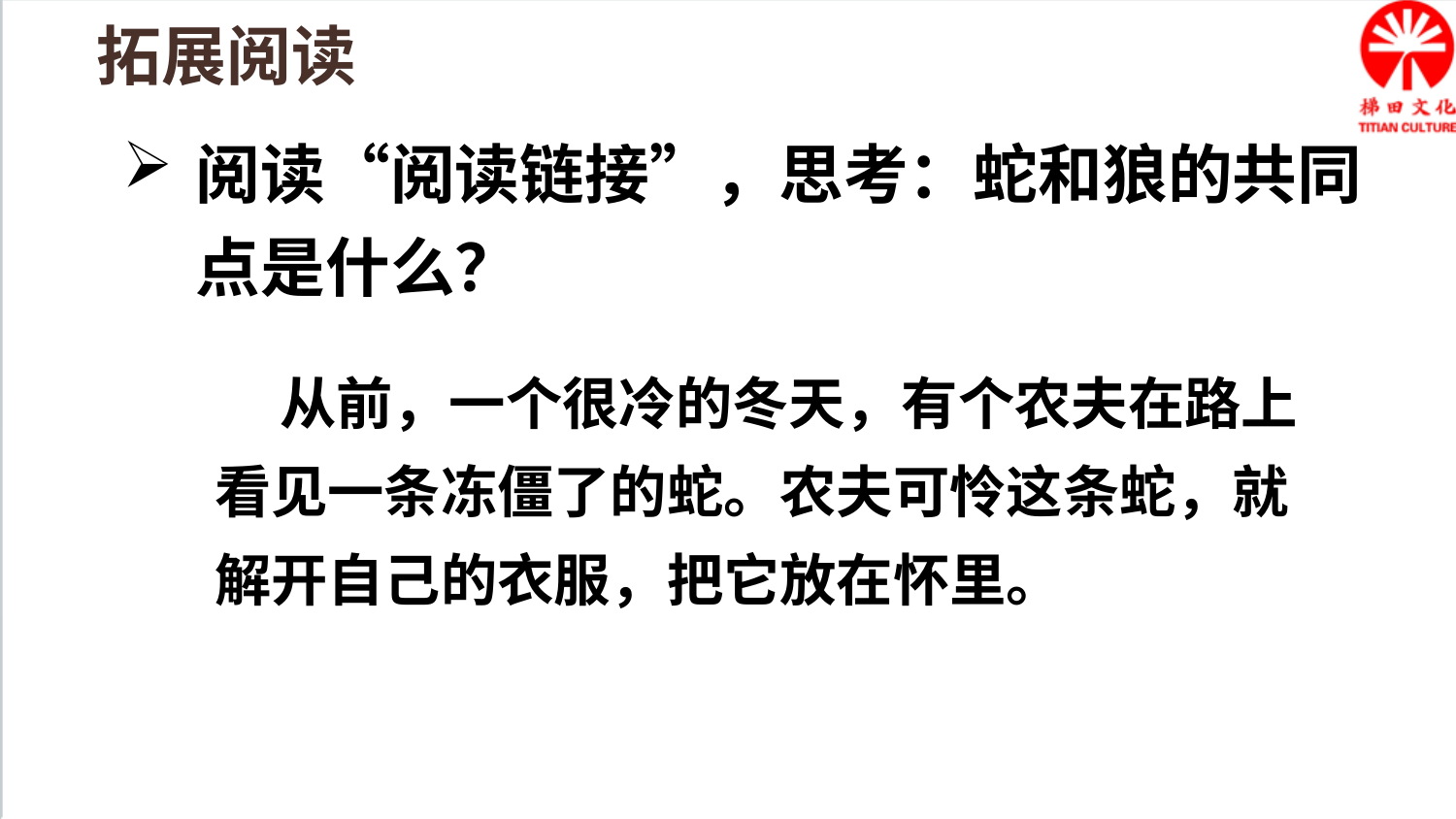

拓展阅读
阅读“阅读链接”，思考：蛇和狼的共同点是什么？
    从前，一个很冷的冬天，有个农夫在路上看见一条冻僵了的蛇。农夫可怜这条蛇，就解开自己的衣服，把它放在怀里。